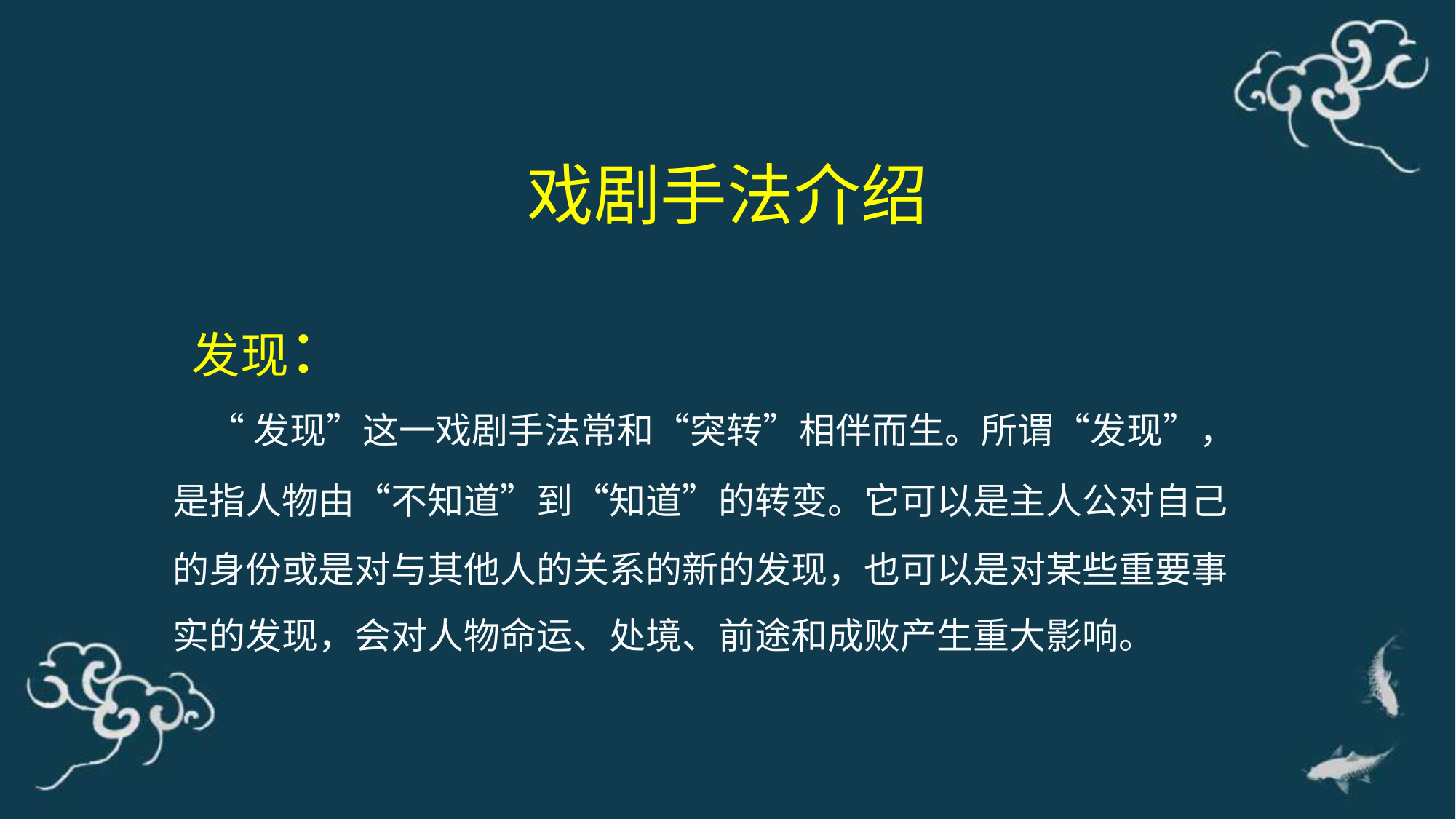

戏剧手法介绍
 发现：
    “发现”这一戏剧手法常和“突转”相伴而生。所谓“发现”，是指人物由“不知道”到“知道”的转变。它可以是主人公对自己的身份或是对与其他人的关系的新的发现，也可以是对某些重要事实的发现，会对人物命运、处境、前途和成败产生重大影响。